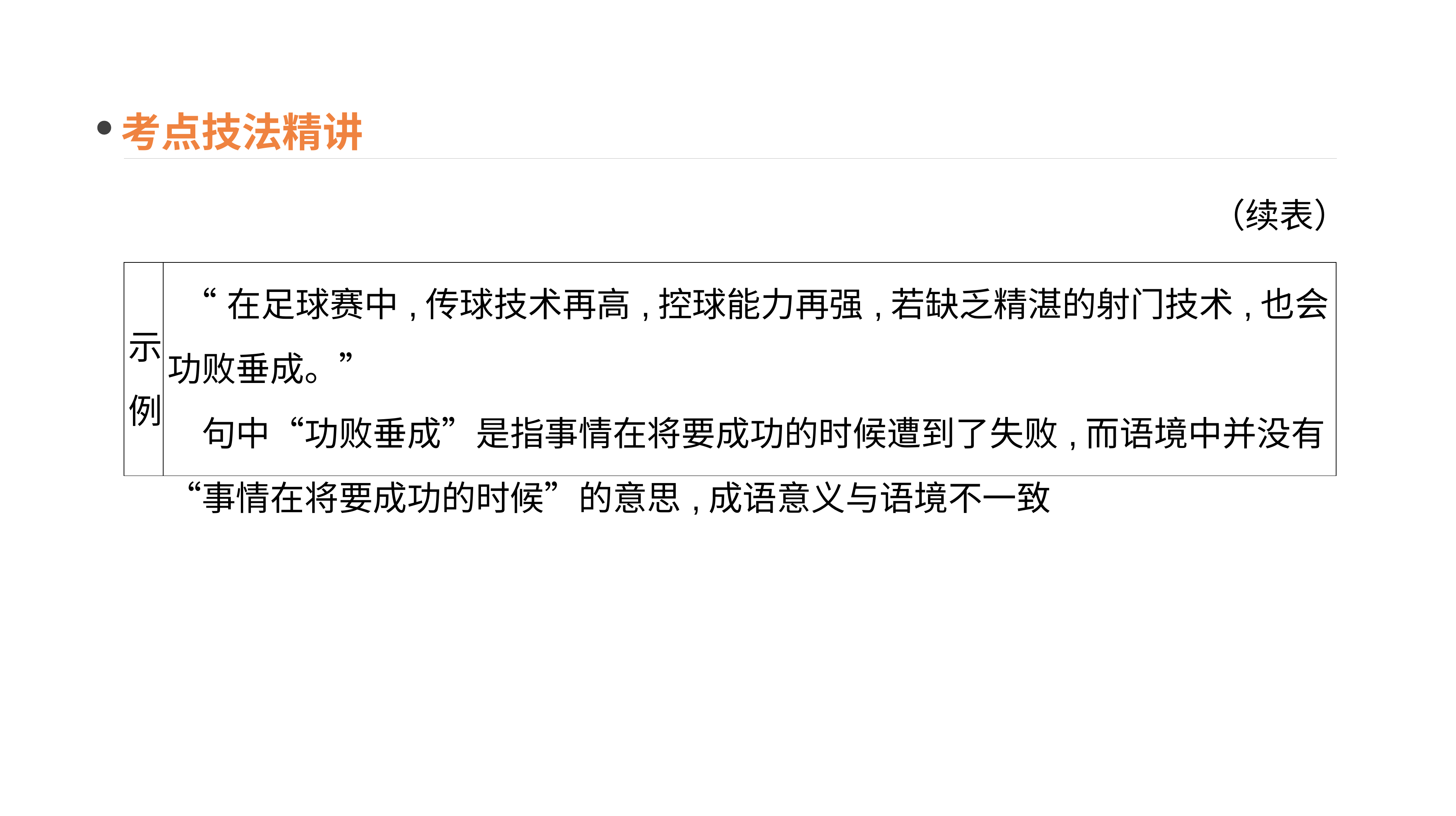

考点技法精讲

（续表）
| 示例 | “在足球赛中,传球技术再高,控球能力再强,若缺乏精湛的射门技术,也会功败垂成。” 　句中“功败垂成”是指事情在将要成功的时候遭到了失败,而语境中并没有“事情在将要成功的时候”的意思,成语意义与语境不一致 |
| --- | --- |